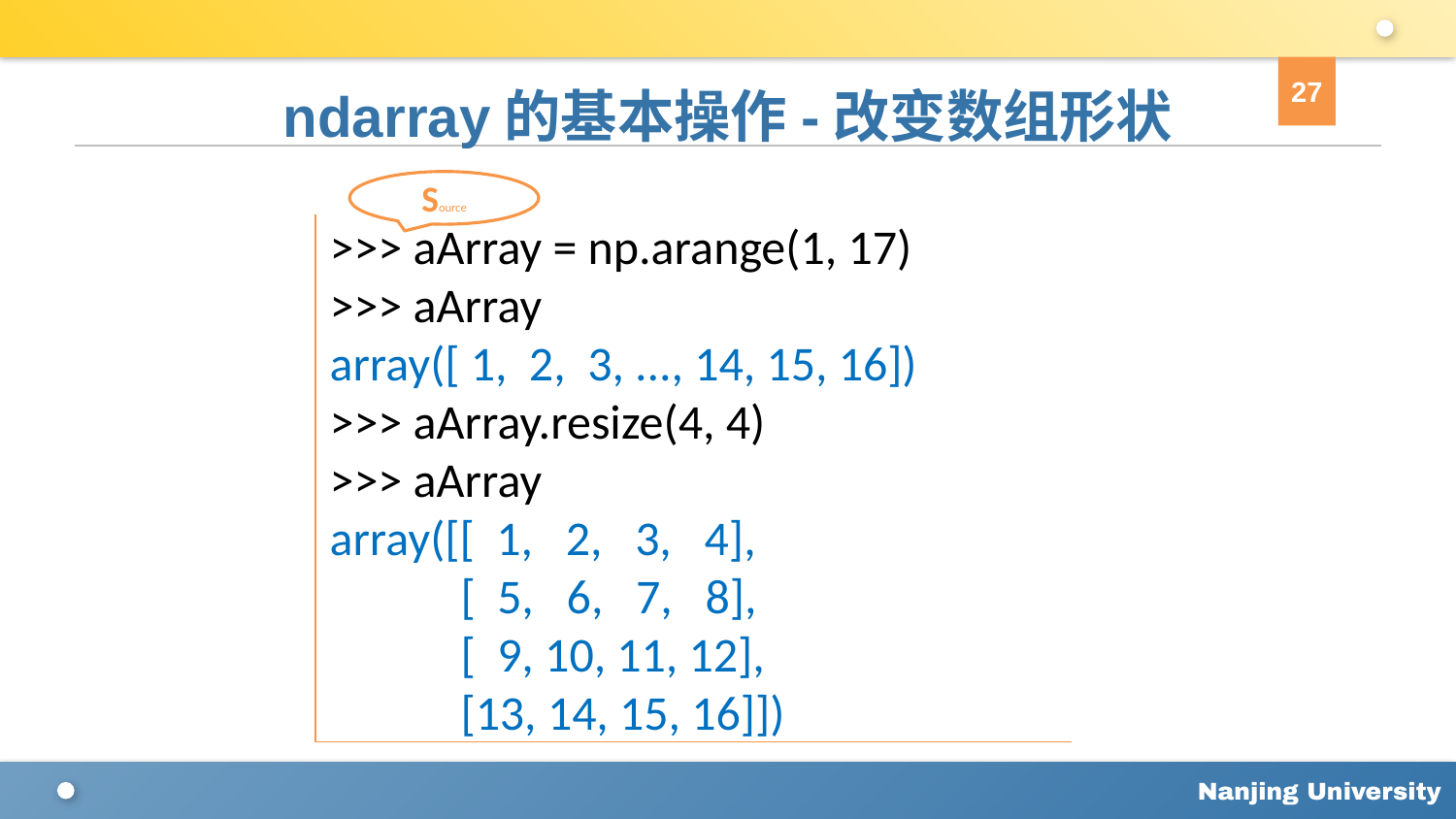

27
# ndarray的基本操作-改变数组形状
Source

>>> aArray = np.arange(1, 17)
>>> aArray
array([ 1,  2,  3, ..., 14, 15, 16])
>>> aArray.resize(4, 4)
>>> aArray
array([[  1,   2,   3,   4],
            [  5,   6,   7,   8],
            [  9, 10, 11, 12],
            [13, 14, 15, 16]])